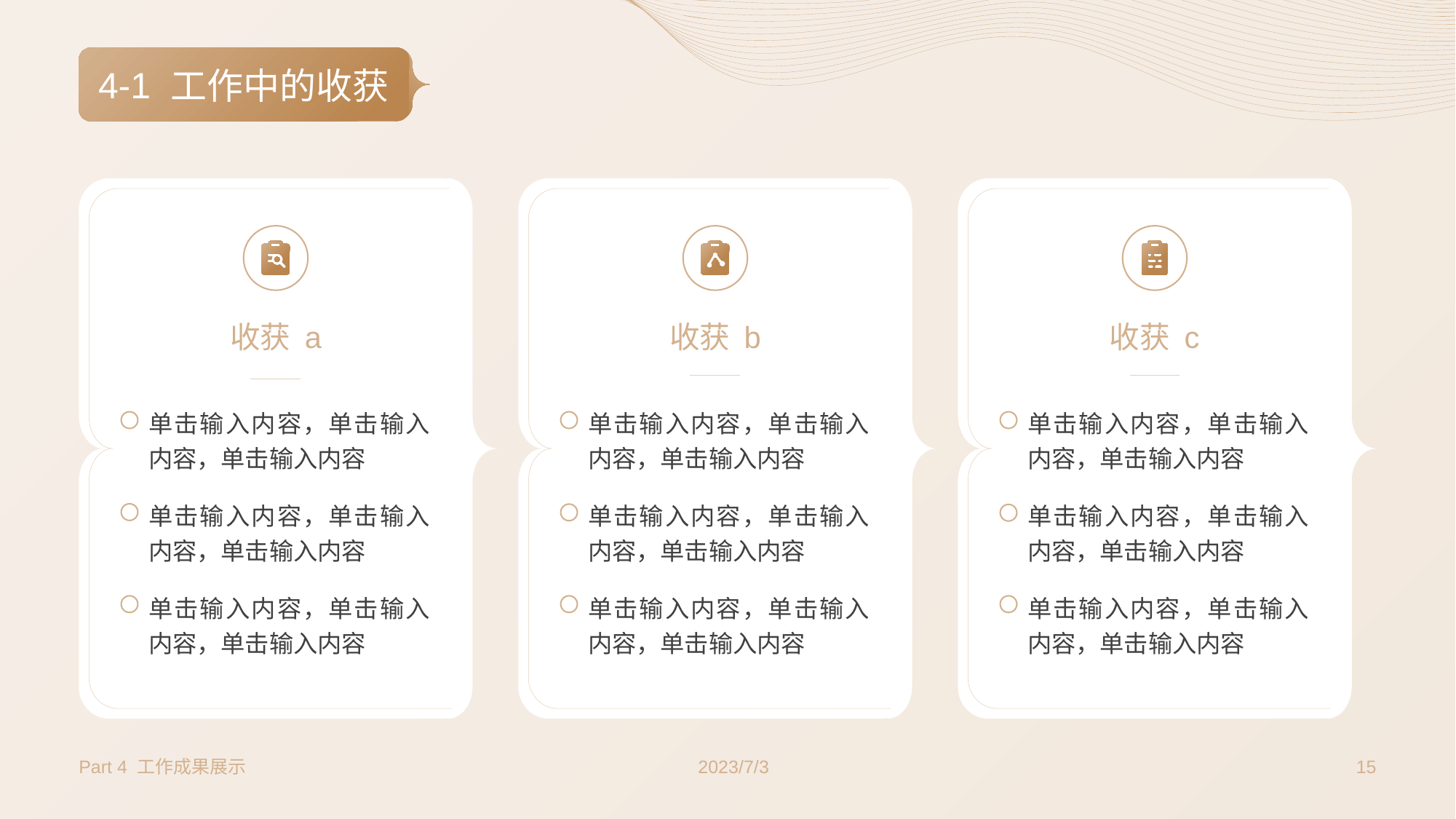

4-1
# 工作中的收获

收获 a
单击输入内容，单击输入内容，单击输入内容

单击输入内容，单击输入内容，单击输入内容

单击输入内容，单击输入内容，单击输入内容

收获 b
单击输入内容，单击输入内容，单击输入内容

单击输入内容，单击输入内容，单击输入内容

单击输入内容，单击输入内容，单击输入内容

收获 c
单击输入内容，单击输入内容，单击输入内容

单击输入内容，单击输入内容，单击输入内容

单击输入内容，单击输入内容，单击输入内容

Part 4 工作成果展示
2023/7/3
15